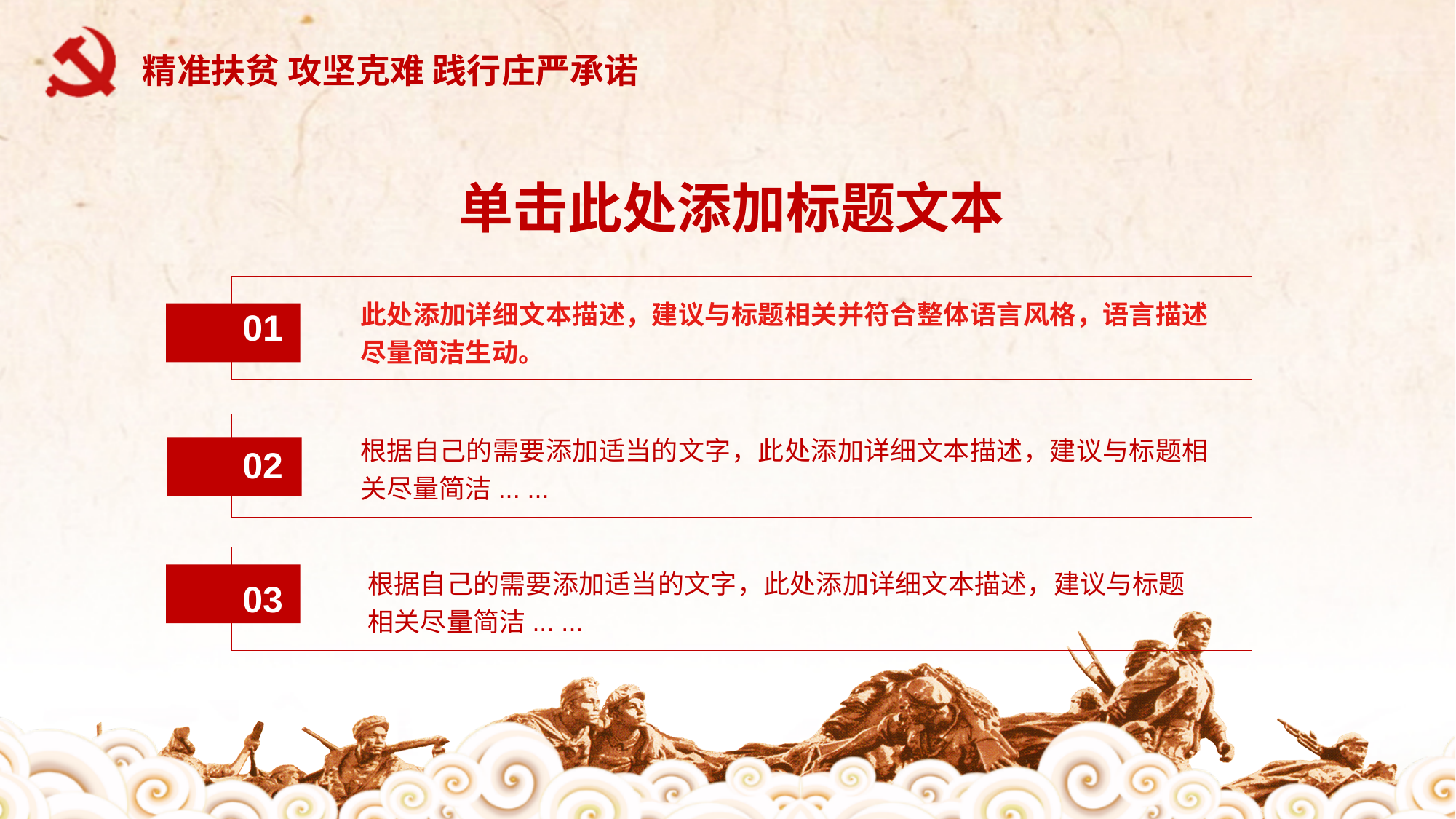

精准扶贫 攻坚克难 践行庄严承诺
单击此处添加标题文本

此处添加详细文本描述，建议与标题相关并符合整体语言风格，语言描述尽量简洁生动。
01

根据自己的需要添加适当的文字，此处添加详细文本描述，建议与标题相关尽量简洁... ...

02

根据自己的需要添加适当的文字，此处添加详细文本描述，建议与标题相关尽量简洁... ...

03